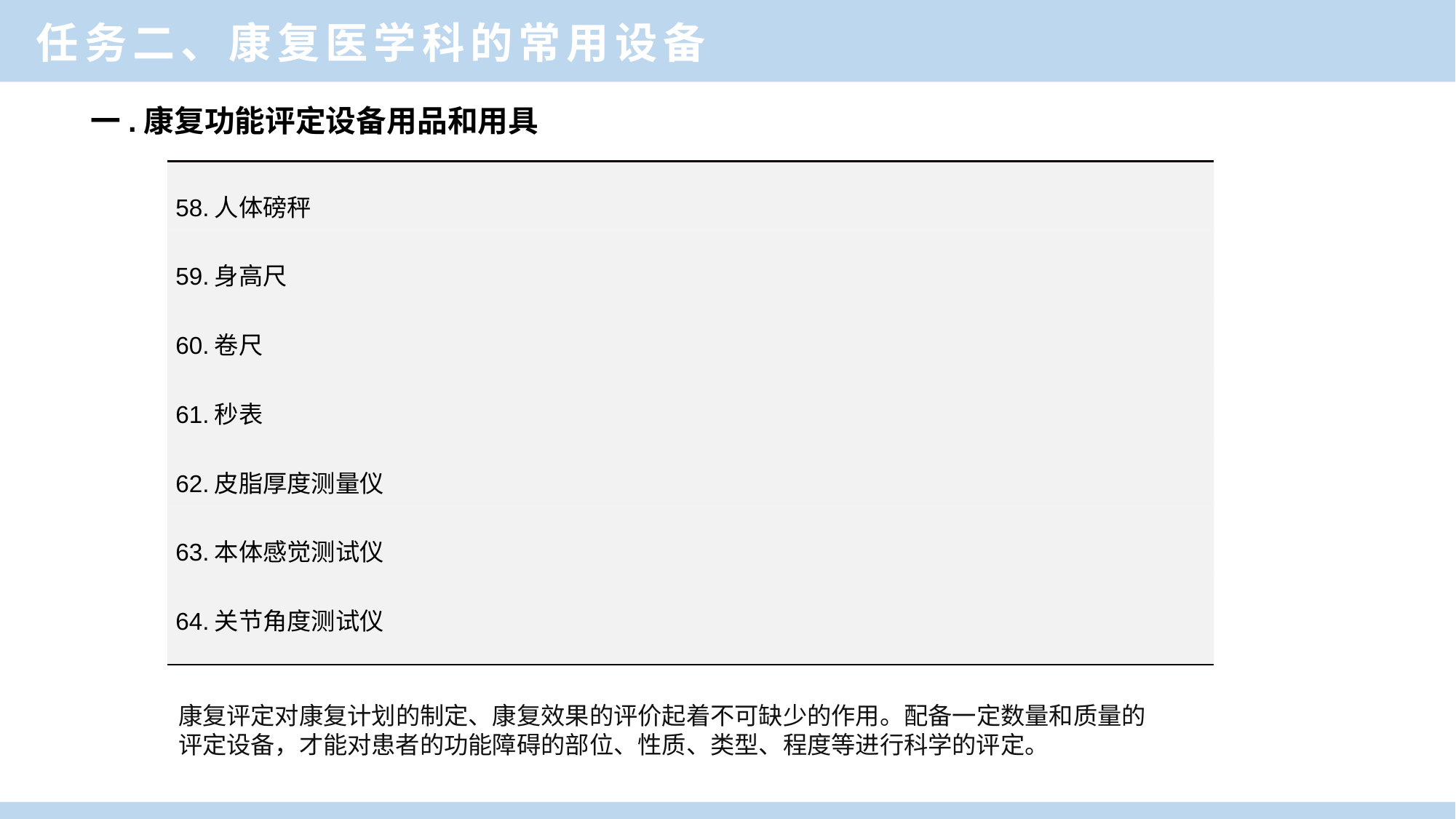

任务二、康复医学科的常用设备
   一.康复功能评定设备用品和用具
| 58.人体磅秤 |
| --- |
| 59.身高尺 |
| 60.卷尺 |
| 61.秒表 |
| 62.皮脂厚度测量仪 |
| 63.本体感觉测试仪 |
| 64.关节角度测试仪 |
一、康复医学科功能与作用
康复评定对康复计划的制定、康复效果的评价起着不可缺少的作用。配备一定数量和质量的评定设备，才能对患者的功能障碍的部位、性质、类型、程度等进行科学的评定。